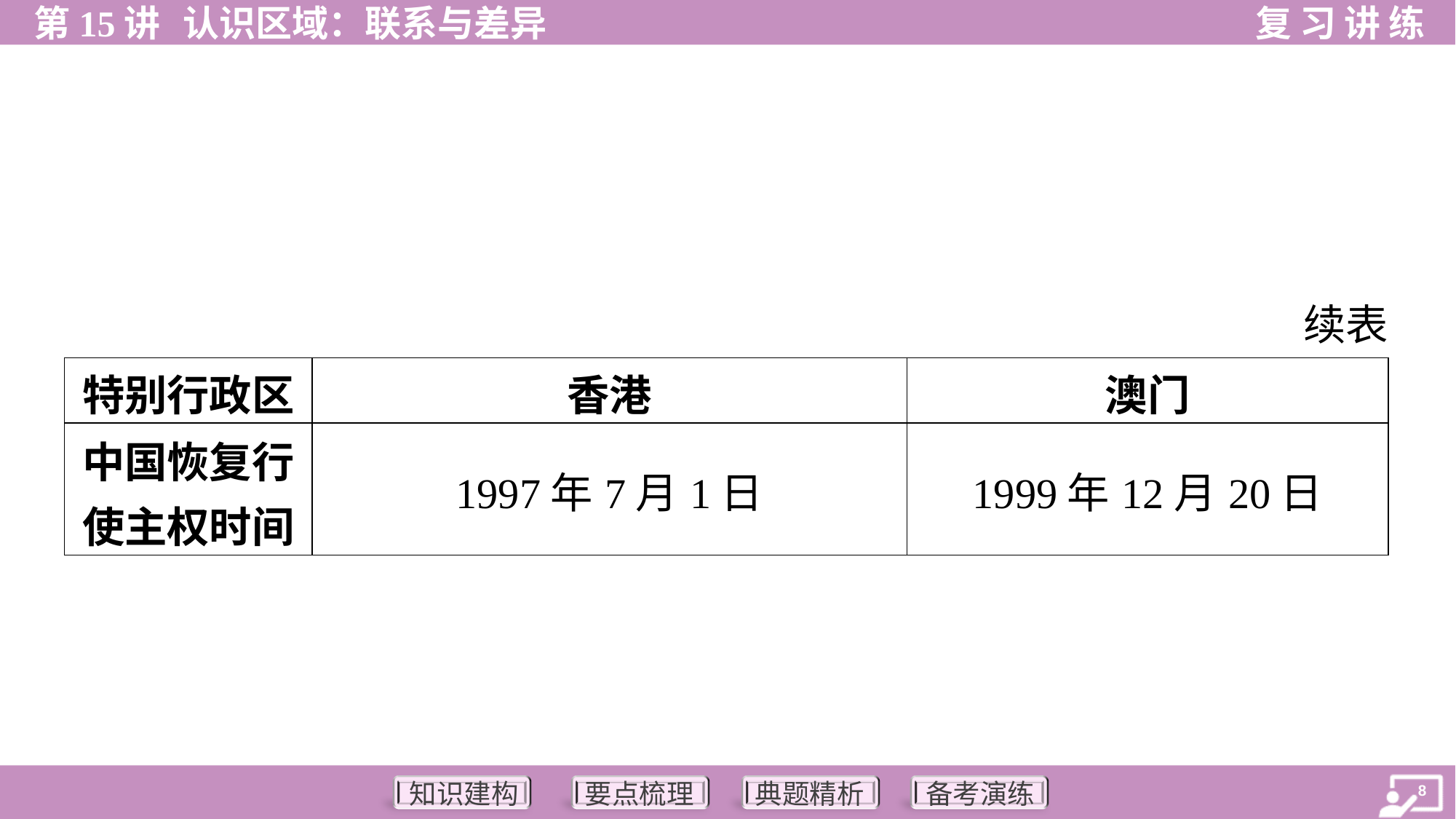

续表
| 特别行政区 | 香港 | 澳门 |
| --- | --- | --- |
| 中国恢复行 使主权时间 | 1997年7月1日 | 1999年12月20日 |